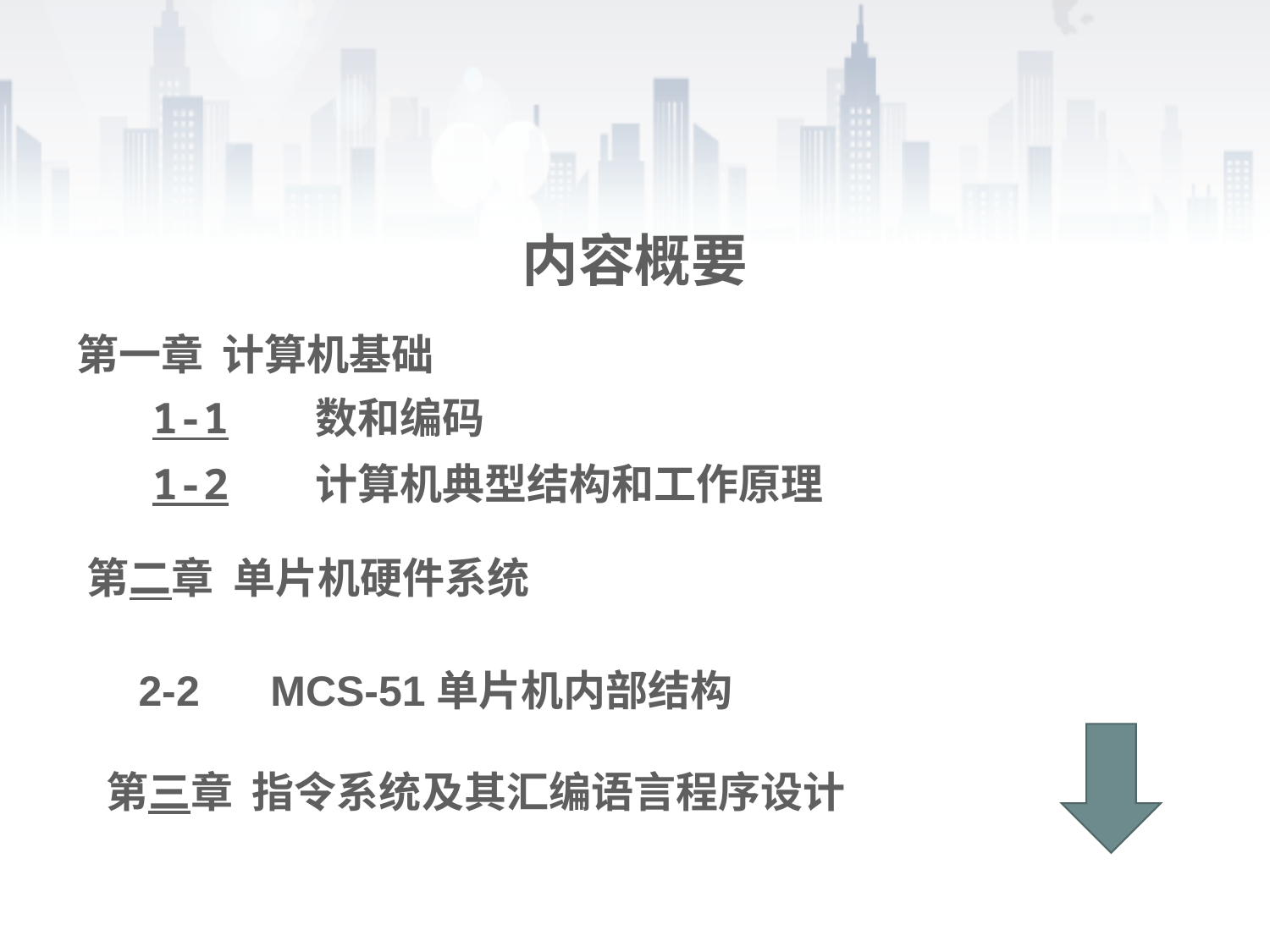

# 内容概要
第一章  计算机基础
   1-1   数和编码
   1-2   计算机典型结构和工作原理

 第二章  单片机硬件系统

      2-2      MCS-51单片机内部结构

   第三章  指令系统及其汇编语言程序设计